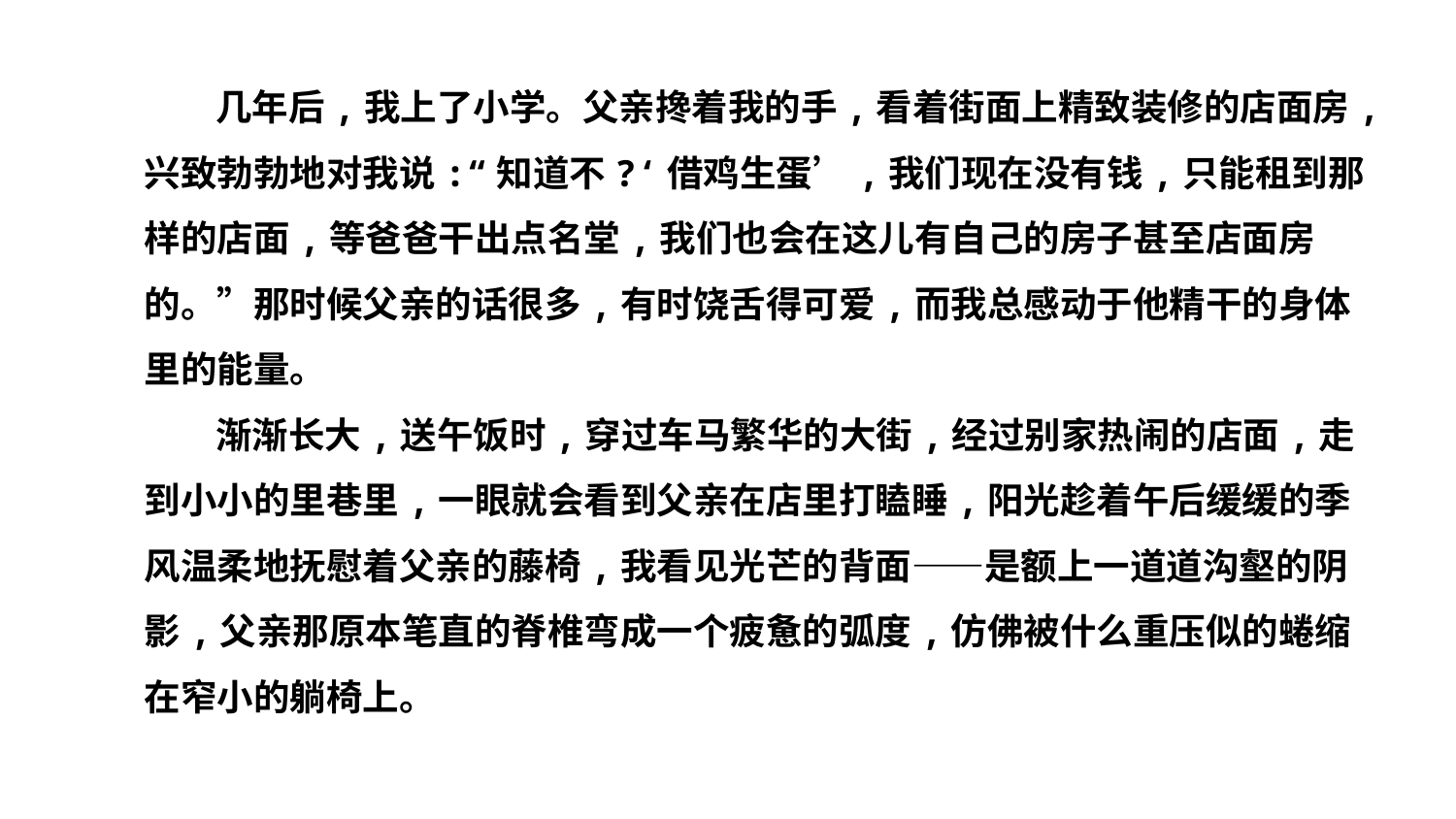

几年后,我上了小学。父亲搀着我的手,看着街面上精致装修的店面房,兴致勃勃地对我说:“知道不?‘借鸡生蛋’,我们现在没有钱,只能租到那样的店面,等爸爸干出点名堂,我们也会在这儿有自己的房子甚至店面房的。”那时候父亲的话很多,有时饶舌得可爱,而我总感动于他精干的身体里的能量。
渐渐长大,送午饭时,穿过车马繁华的大街,经过别家热闹的店面,走到小小的里巷里,一眼就会看到父亲在店里打瞌睡,阳光趁着午后缓缓的季风温柔地抚慰着父亲的藤椅,我看见光芒的背面——是额上一道道沟壑的阴影,父亲那原本笔直的脊椎弯成一个疲惫的弧度,仿佛被什么重压似的蜷缩在窄小的躺椅上。